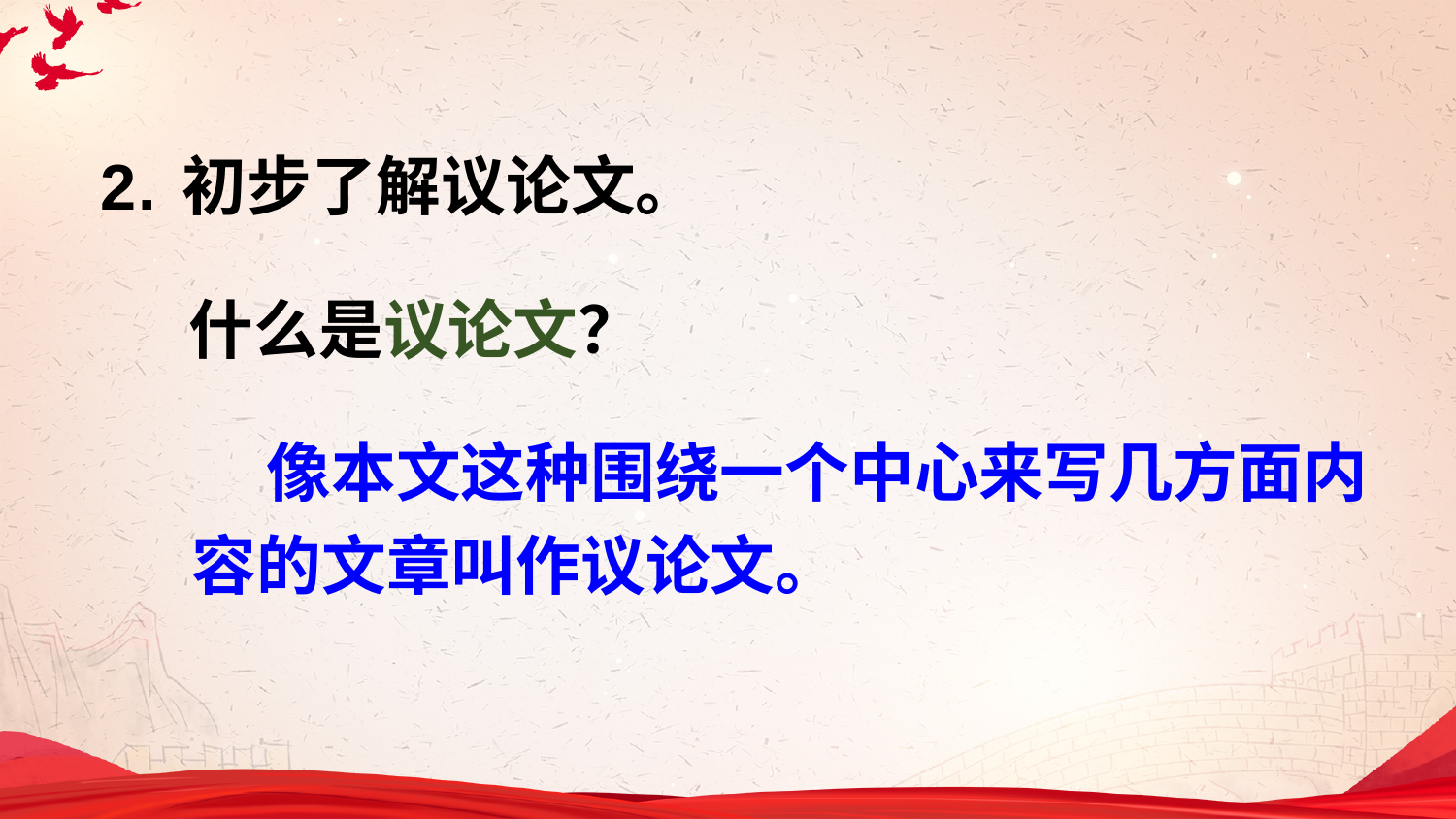

初步了解议论文。
什么是议论文？
    像本文这种围绕一个中心来写几方面内容的文章叫作议论文。